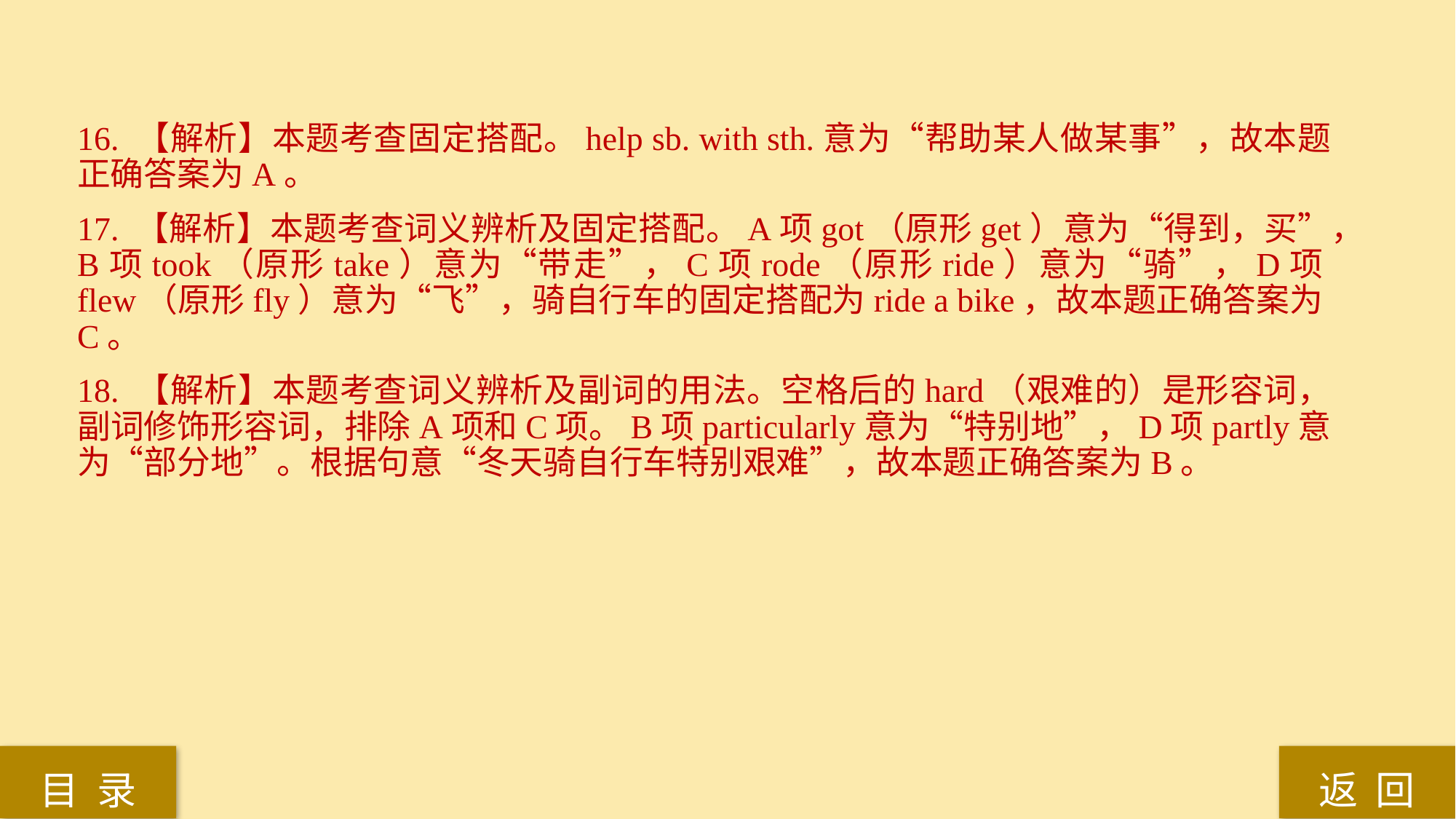

16. 【解析】本题考查固定搭配。help sb. with sth.意为“帮助某人做某事”，故本题正确答案为A。
17. 【解析】本题考查词义辨析及固定搭配。A项got（原形get）意为“得到，买”，B项took（原形take）意为“带走”，C项rode（原形ride）意为“骑”，D项flew（原形fly）意为“飞”，骑自行车的固定搭配为ride a bike，故本题正确答案为C。
18. 【解析】本题考查词义辨析及副词的用法。空格后的hard（艰难的）是形容词，副词修饰形容词，排除A项和C项。B项particularly意为“特别地”，D项partly意为“部分地”。根据句意“冬天骑自行车特别艰难”，故本题正确答案为B。
返  回